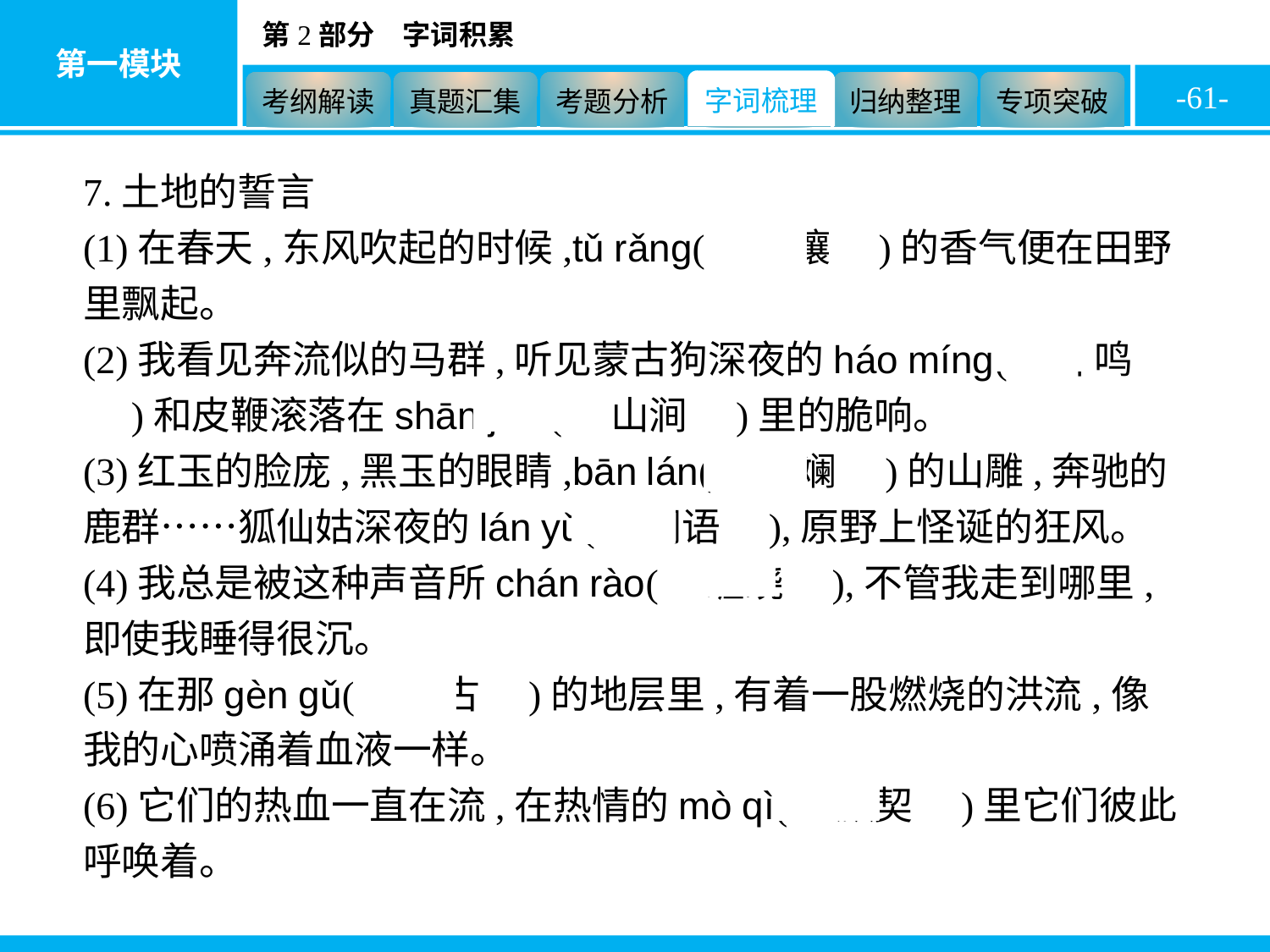

-61-
7.土地的誓言
(1)在春天,东风吹起的时候,tǔ rǎng(　土壤　)的香气便在田野里飘起。
(2)我看见奔流似的马群,听见蒙古狗深夜的háo míng(　嗥鸣　)和皮鞭滚落在shān jiàn(　山涧　)里的脆响。
(3)红玉的脸庞,黑玉的眼睛,bān lán(　斑斓　)的山雕,奔驰的鹿群……狐仙姑深夜的lán yǔ(　谰语　),原野上怪诞的狂风。
(4)我总是被这种声音所chán rào(　缠绕　),不管我走到哪里,即使我睡得很沉。
(5)在那gèn gǔ(　亘古　)的地层里,有着一股燃烧的洪流,像我的心喷涌着血液一样。
(6)它们的热血一直在流,在热情的mò qì(　默契　)里它们彼此呼唤着。